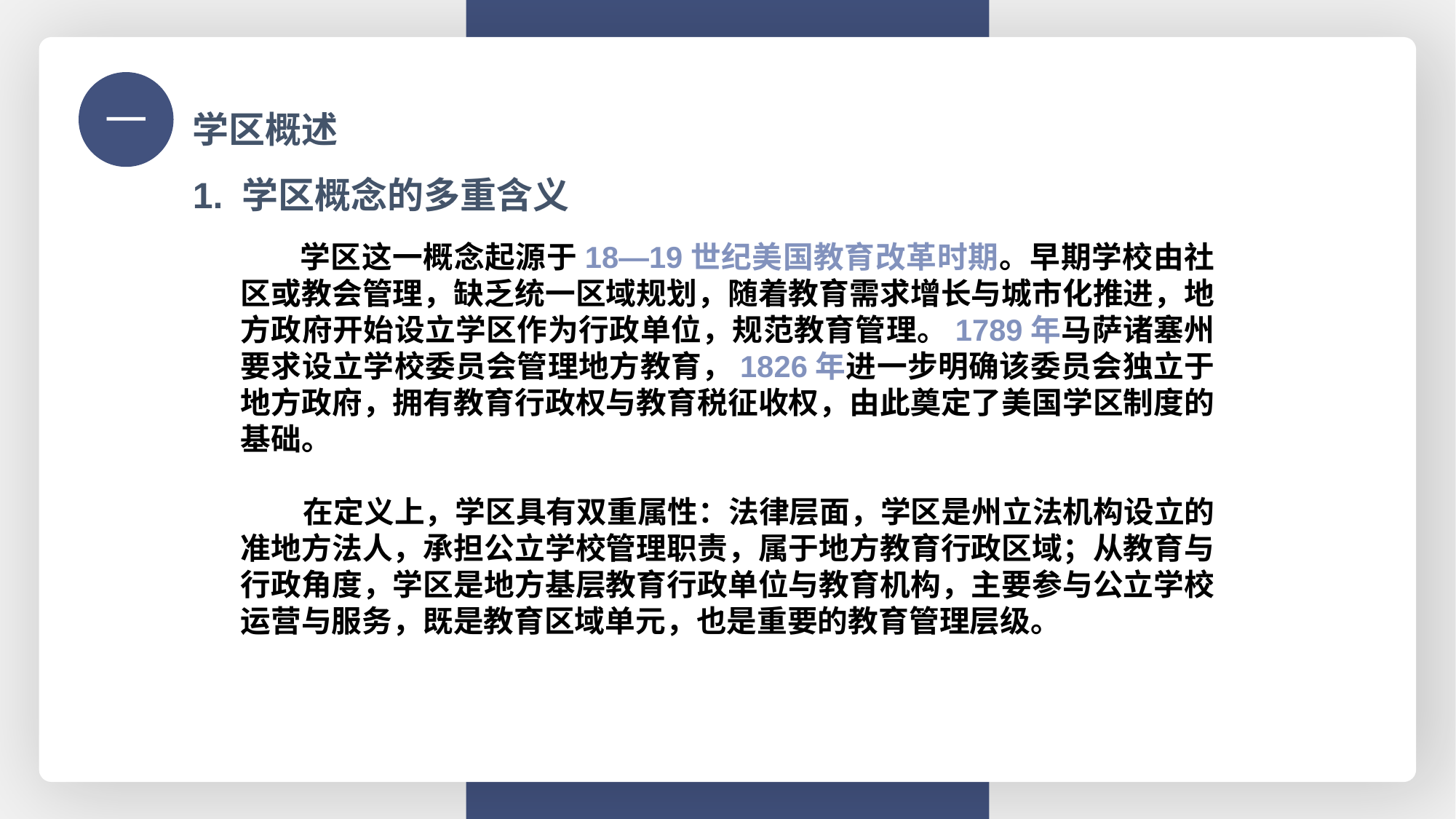

学区概述
一
1. 学区概念的多重含义
       学区这一概念起源于18—19世纪美国教育改革时期。早期学校由社区或教会管理，缺乏统一区域规划，随着教育需求增长与城市化推进，地方政府开始设立学区作为行政单位，规范教育管理。1789年马萨诸塞州要求设立学校委员会管理地方教育，1826年进一步明确该委员会独立于地方政府，拥有教育行政权与教育税征收权，由此奠定了美国学区制度的基础。

        在定义上，学区具有双重属性：法律层面，学区是州立法机构设立的准地方法人，承担公立学校管理职责，属于地方教育行政区域；从教育与行政角度，学区是地方基层教育行政单位与教育机构，主要参与公立学校运营与服务，既是教育区域单元，也是重要的教育管理层级。